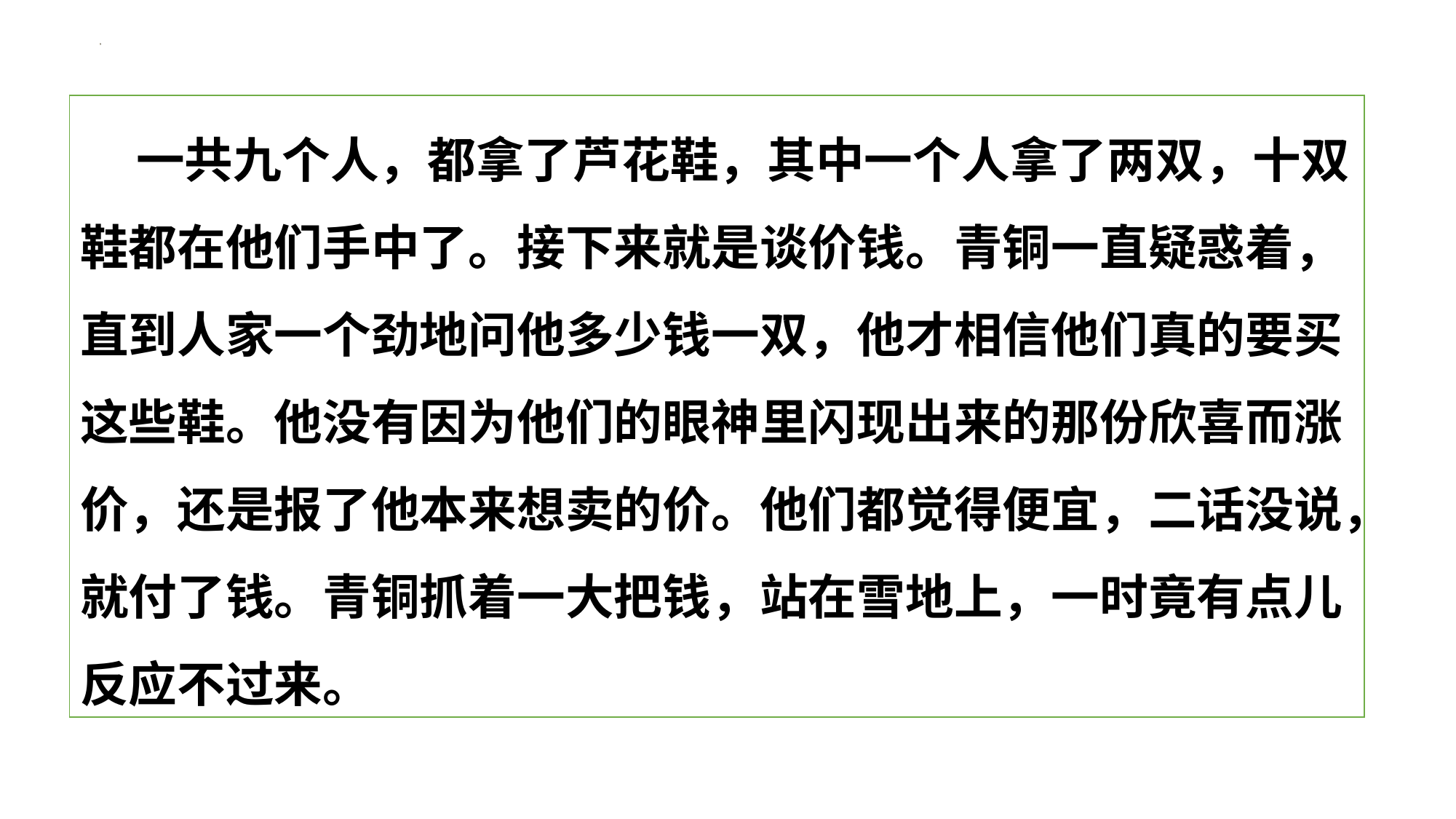

一共九个人，都拿了芦花鞋，其中一个人拿了两双，十双鞋都在他们手中了。接下来就是谈价钱。青铜一直疑惑着，直到人家一个劲地问他多少钱一双，他才相信他们真的要买这些鞋。他没有因为他们的眼神里闪现出来的那份欣喜而涨价，还是报了他本来想卖的价。他们都觉得便宜，二话没说，就付了钱。青铜抓着一大把钱，站在雪地上，一时竟有点儿反应不过来。